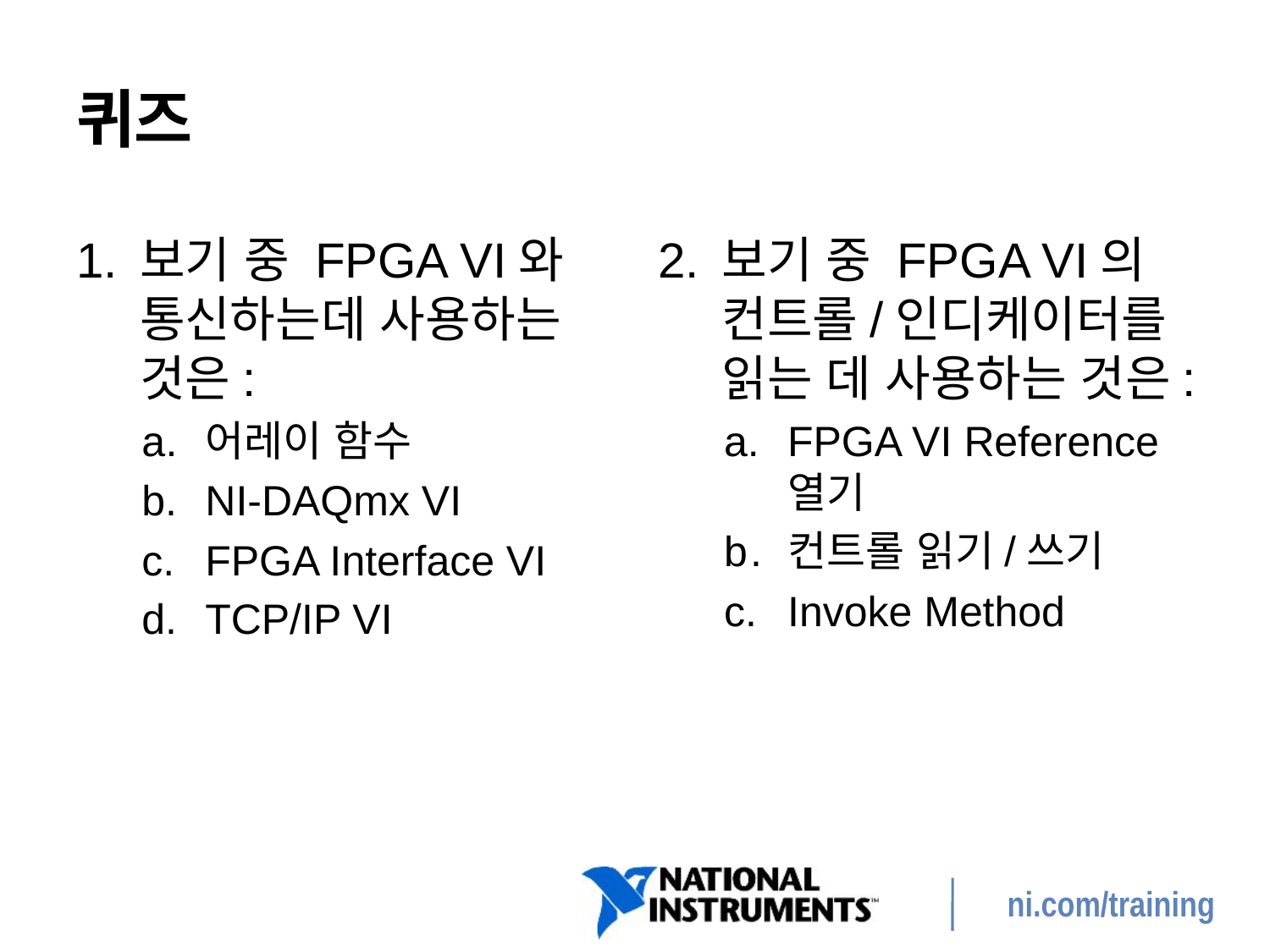

# 퀴즈
보기 중 FPGA VI와 통신하는데 사용하는 것은:
어레이 함수
NI-DAQmx VI
FPGA Interface VI
TCP/IP VI

보기 중 FPGA VI의 컨트롤/인디케이터를 읽는 데 사용하는 것은:
FPGA VI Reference 열기
컨트롤 읽기/쓰기
Invoke Method